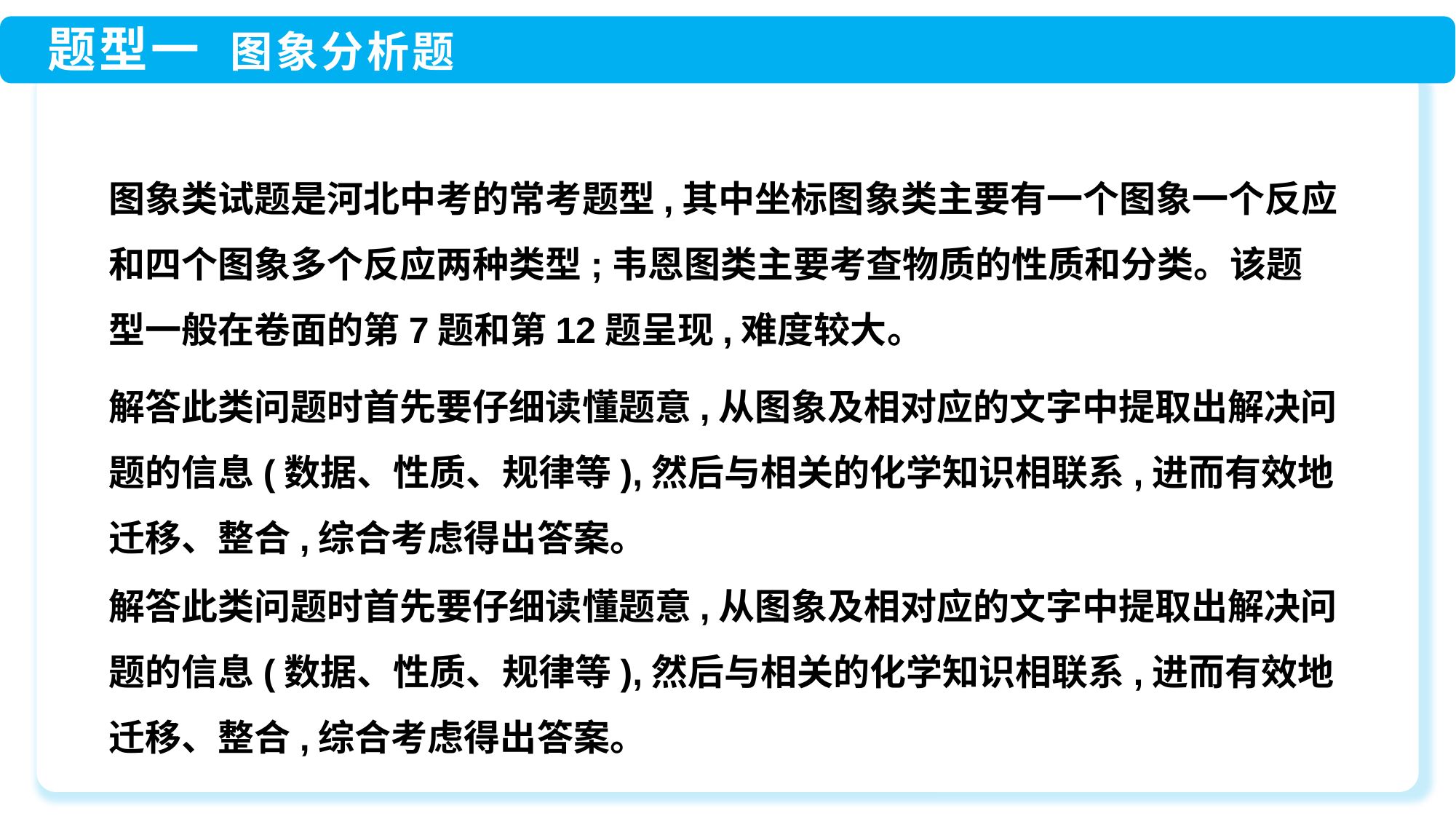

图象类试题是河北中考的常考题型,其中坐标图象类主要有一个图象一个反应和四个图象多个反应两种类型;韦恩图类主要考查物质的性质和分类。该题型一般在卷面的第7题和第12题呈现,难度较大。
解答此类问题时首先要仔细读懂题意,从图象及相对应的文字中提取出解决问题的信息(数据、性质、规律等),然后与相关的化学知识相联系,进而有效地迁移、整合,综合考虑得出答案。
解答此类问题时首先要仔细读懂题意,从图象及相对应的文字中提取出解决问题的信息(数据、性质、规律等),然后与相关的化学知识相联系,进而有效地迁移、整合,综合考虑得出答案。